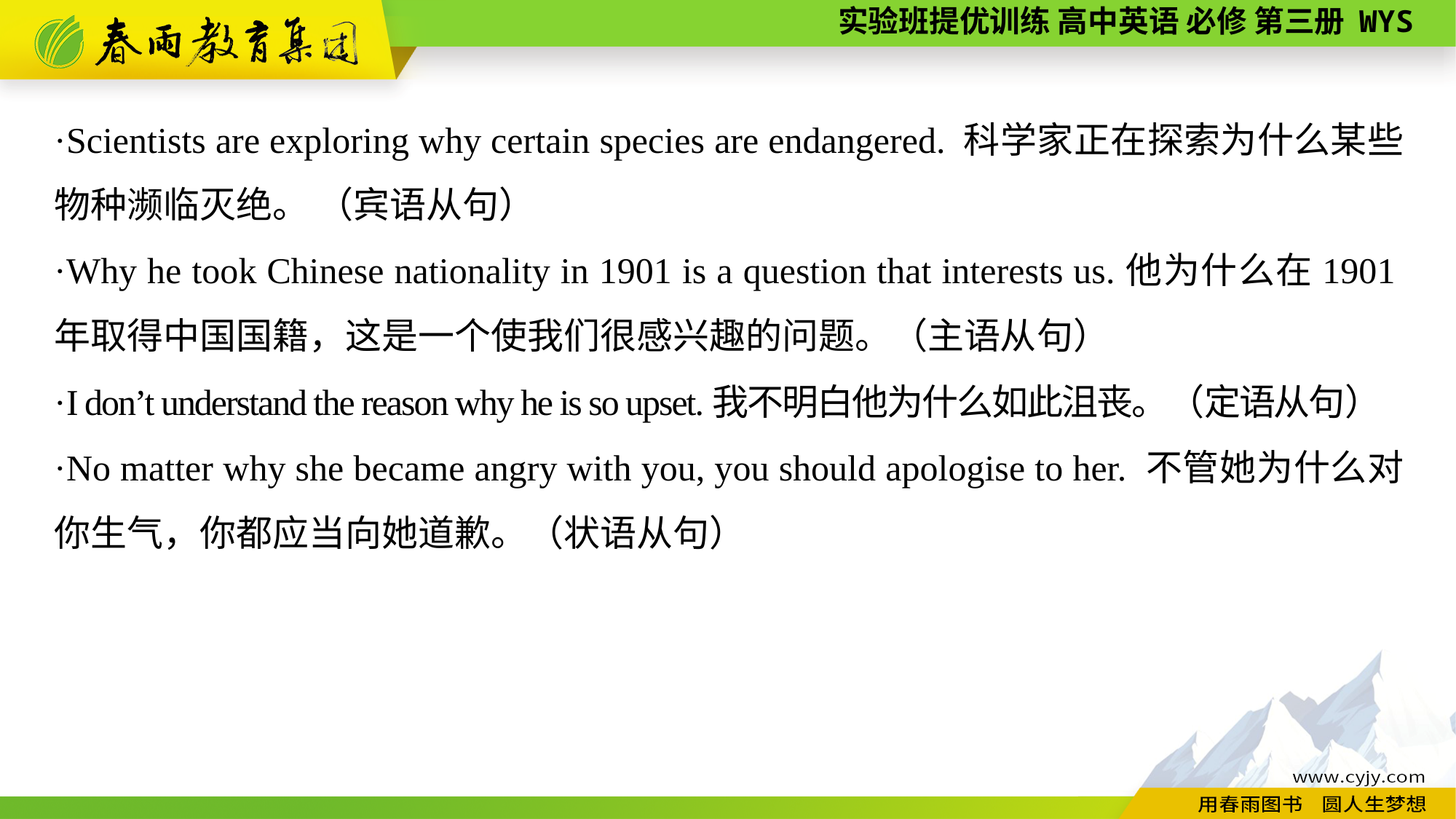

·Scientists are exploring why certain species are endangered. 科学家正在探索为什么某些物种濒临灭绝。 （宾语从句）
·Why he took Chinese nationality in 1901 is a question that interests us.他为什么在1901年取得中国国籍，这是一个使我们很感兴趣的问题。（主语从句）
·I don’t understand the reason why he is so upset.我不明白他为什么如此沮丧。（定语从句）
·No matter why she became angry with you, you should apologise to her. 不管她为什么对你生气，你都应当向她道歉。（状语从句）